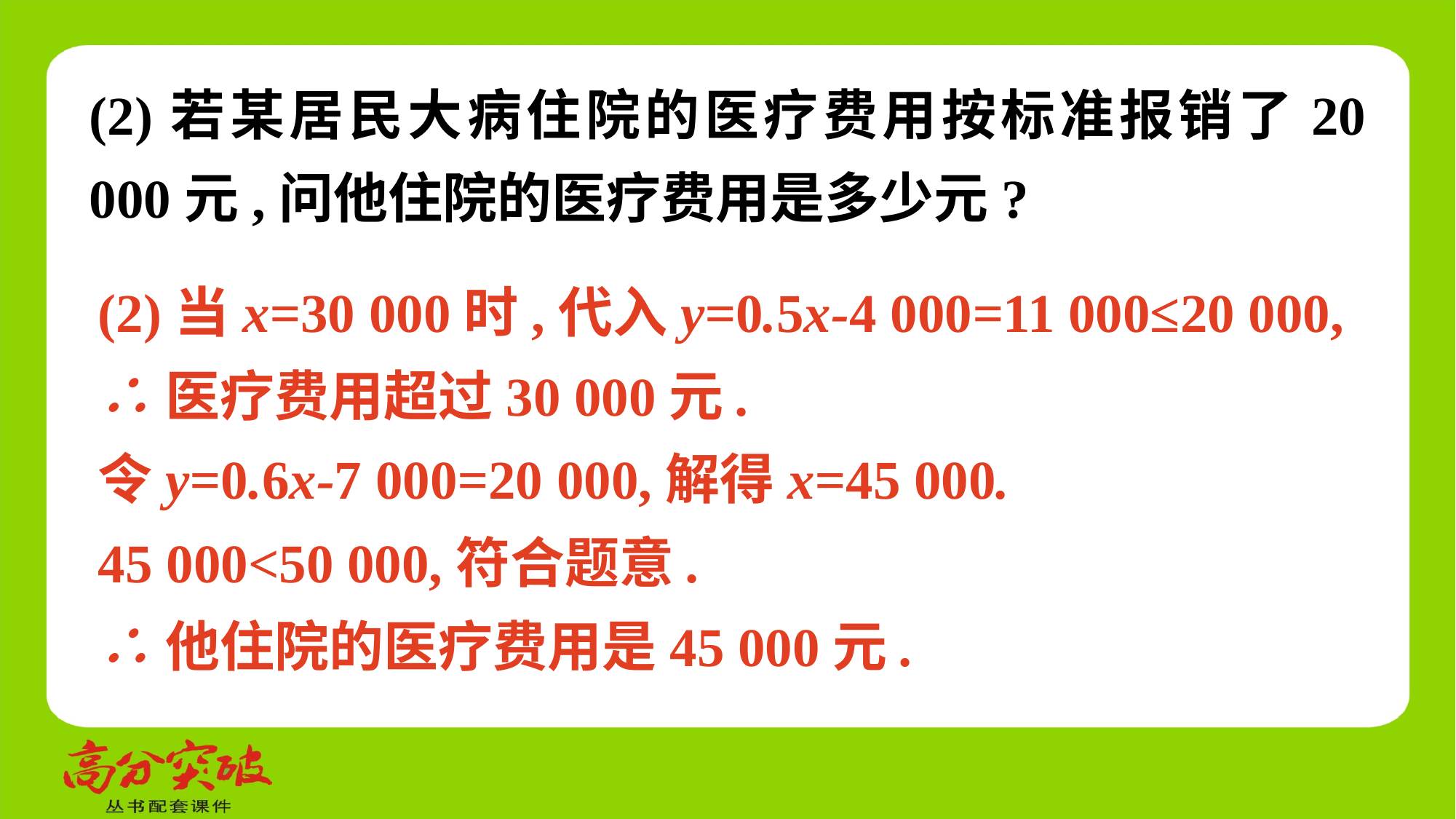

(2)若某居民大病住院的医疗费用按标准报销了20 000元,问他住院的医疗费用是多少元?
(2)当x=30 000时,代入y=0.5x-4 000=11 000≤20 000,
∴医疗费用超过30 000元.
令y=0.6x-7 000=20 000,解得x=45 000.
45 000<50 000,符合题意.
∴他住院的医疗费用是45 000元.